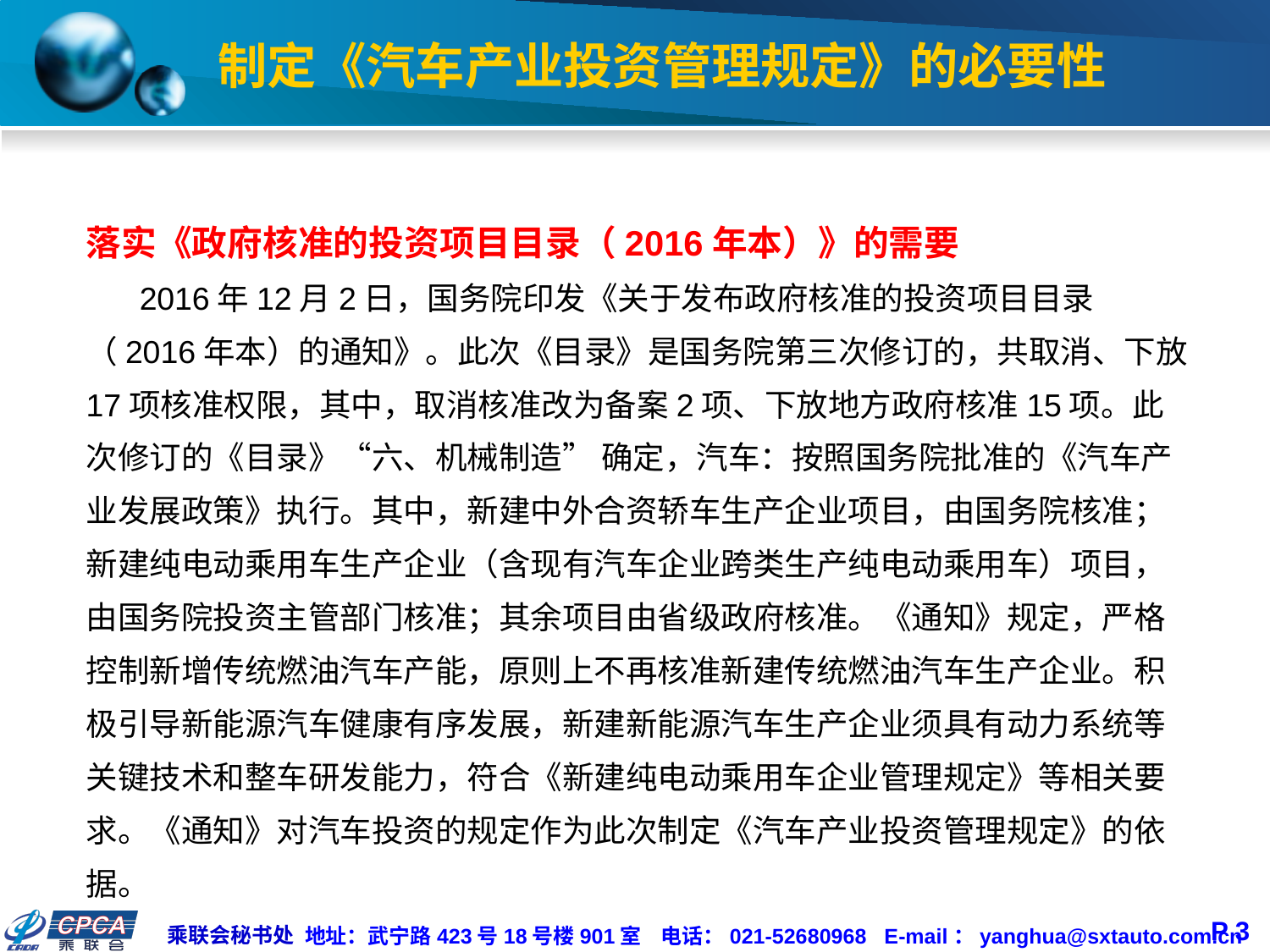

# 制定《汽车产业投资管理规定》的必要性
落实《政府核准的投资项目目录（2016年本）》的需要
      2016年12月2日，国务院印发《关于发布政府核准的投资项目目录（2016年本）的通知》。此次《目录》是国务院第三次修订的，共取消、下放17项核准权限，其中，取消核准改为备案2项、下放地方政府核准15项。此次修订的《目录》“六、机械制造” 确定，汽车：按照国务院批准的《汽车产业发展政策》执行。其中，新建中外合资轿车生产企业项目，由国务院核准；新建纯电动乘用车生产企业（含现有汽车企业跨类生产纯电动乘用车）项目，由国务院投资主管部门核准；其余项目由省级政府核准。《通知》规定，严格控制新增传统燃油汽车产能，原则上不再核准新建传统燃油汽车生产企业。积极引导新能源汽车健康有序发展，新建新能源汽车生产企业须具有动力系统等关键技术和整车研发能力，符合《新建纯电动乘用车企业管理规定》等相关要求。《通知》对汽车投资的规定作为此次制定《汽车产业投资管理规定》的依据。